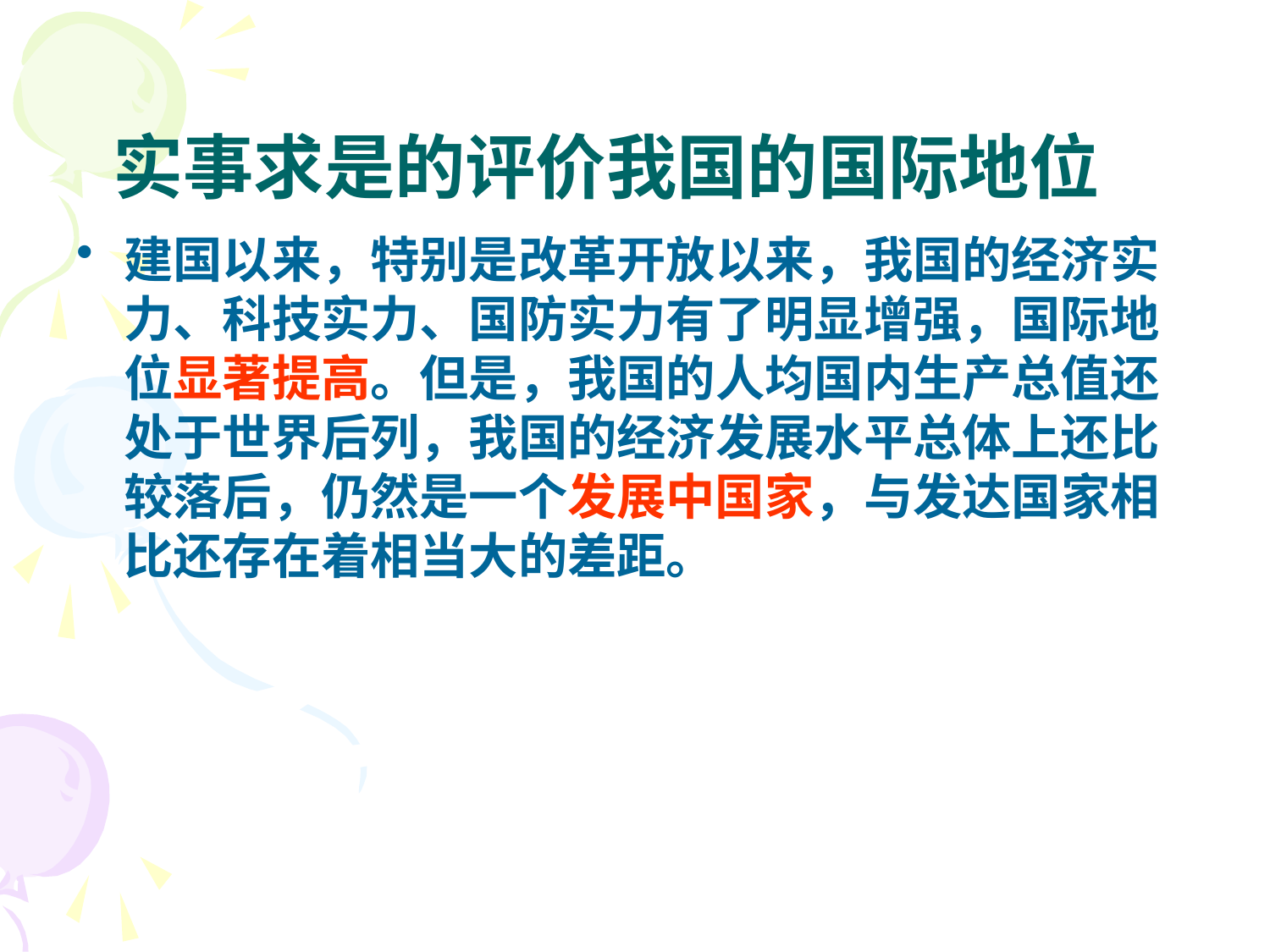

# 实事求是的评价我国的国际地位
建国以来，特别是改革开放以来，我国的经济实力、科技实力、国防实力有了明显增强，国际地位显著提高。但是，我国的人均国内生产总值还处于世界后列，我国的经济发展水平总体上还比较落后，仍然是一个发展中国家，与发达国家相比还存在着相当大的差距。